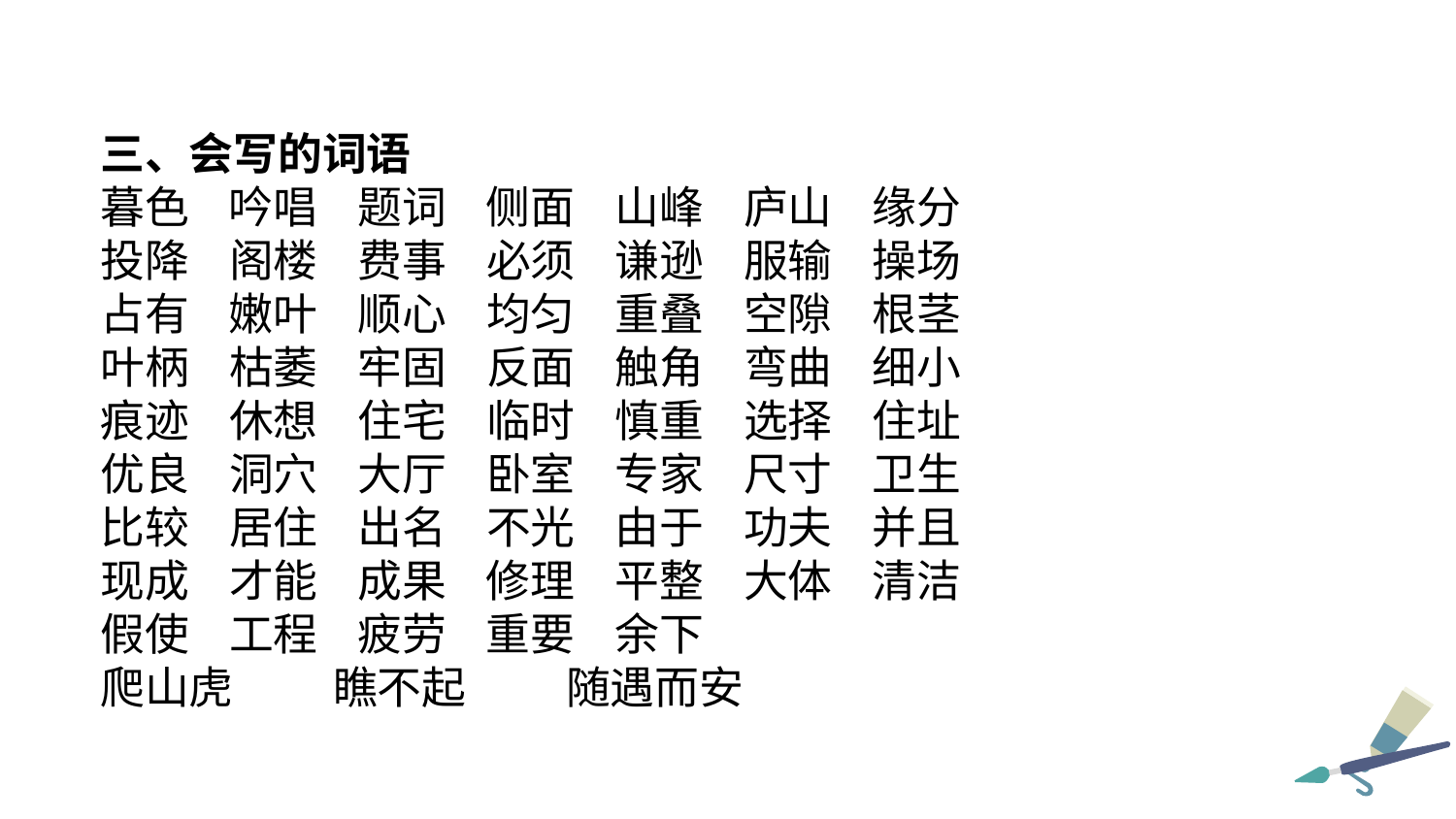

三、会写的词语
暮色    吟唱    题词    侧面    山峰    庐山    缘分
投降    阁楼    费事    必须    谦逊    服输    操场
占有    嫩叶    顺心    均匀    重叠    空隙    根茎
叶柄    枯萎    牢固    反面    触角    弯曲    细小
痕迹    休想    住宅    临时    慎重    选择    住址
优良    洞穴    大厅    卧室    专家    尺寸    卫生
比较    居住    出名    不光    由于    功夫    并且
现成    才能    成果    修理    平整    大体    清洁
假使    工程    疲劳    重要    余下
爬山虎          瞧不起          随遇而安